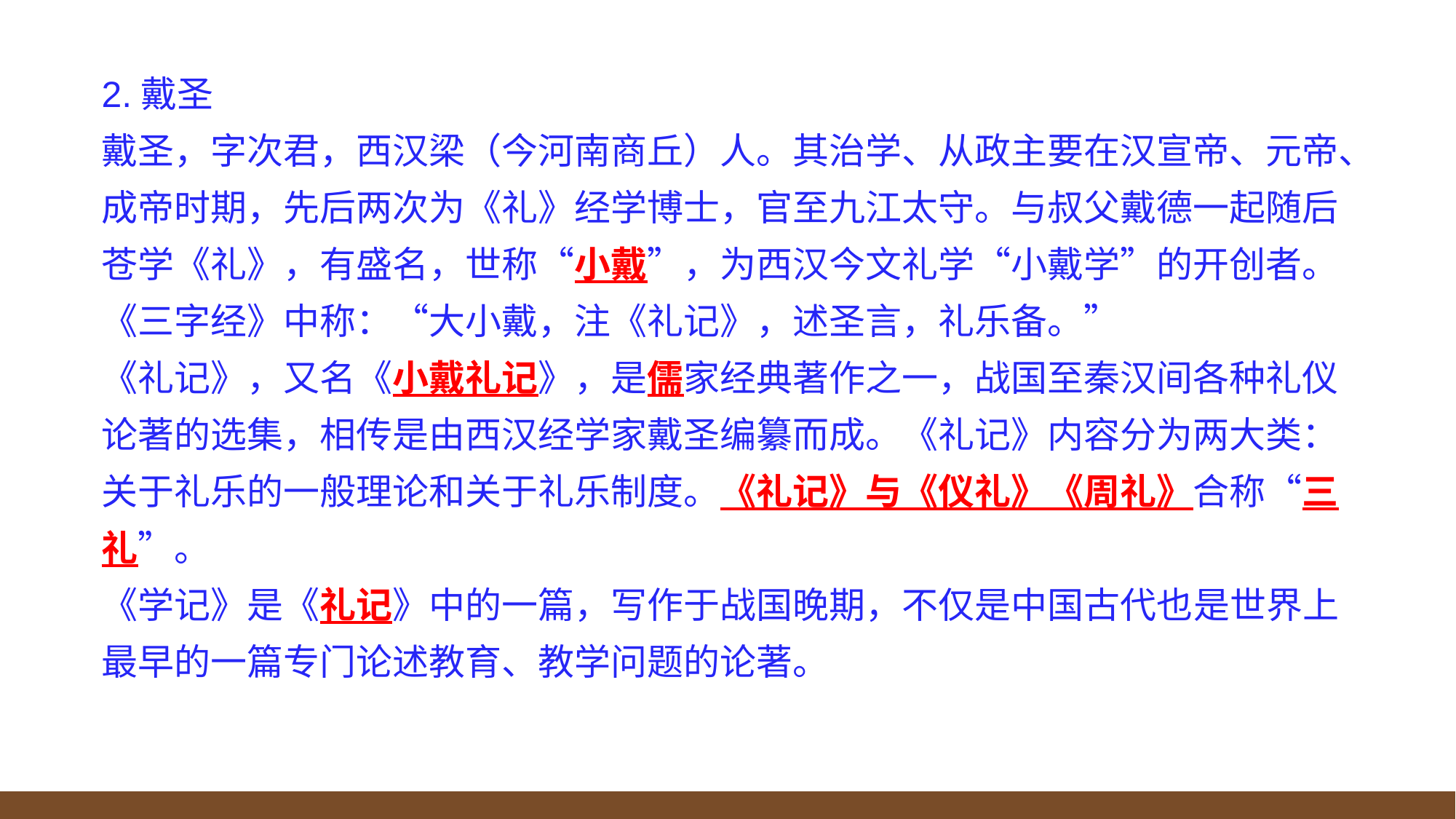

2.戴圣
戴圣，字次君，西汉梁（今河南商丘）人。其治学、从政主要在汉宣帝、元帝、成帝时期，先后两次为《礼》经学博士，官至九江太守。与叔父戴德一起随后苍学《礼》，有盛名，世称“小戴”，为西汉今文礼学“小戴学”的开创者。《三字经》中称：“大小戴，注《礼记》，述圣言，礼乐备。”
《礼记》，又名《小戴礼记》，是儒家经典著作之一，战国至秦汉间各种礼仪论著的选集，相传是由西汉经学家戴圣编纂而成。《礼记》内容分为两大类：关于礼乐的一般理论和关于礼乐制度。《礼记》与《仪礼》《周礼》合称“三礼”。
《学记》是《礼记》中的一篇，写作于战国晚期，不仅是中国古代也是世界上最早的一篇专门论述教育、教学问题的论著。